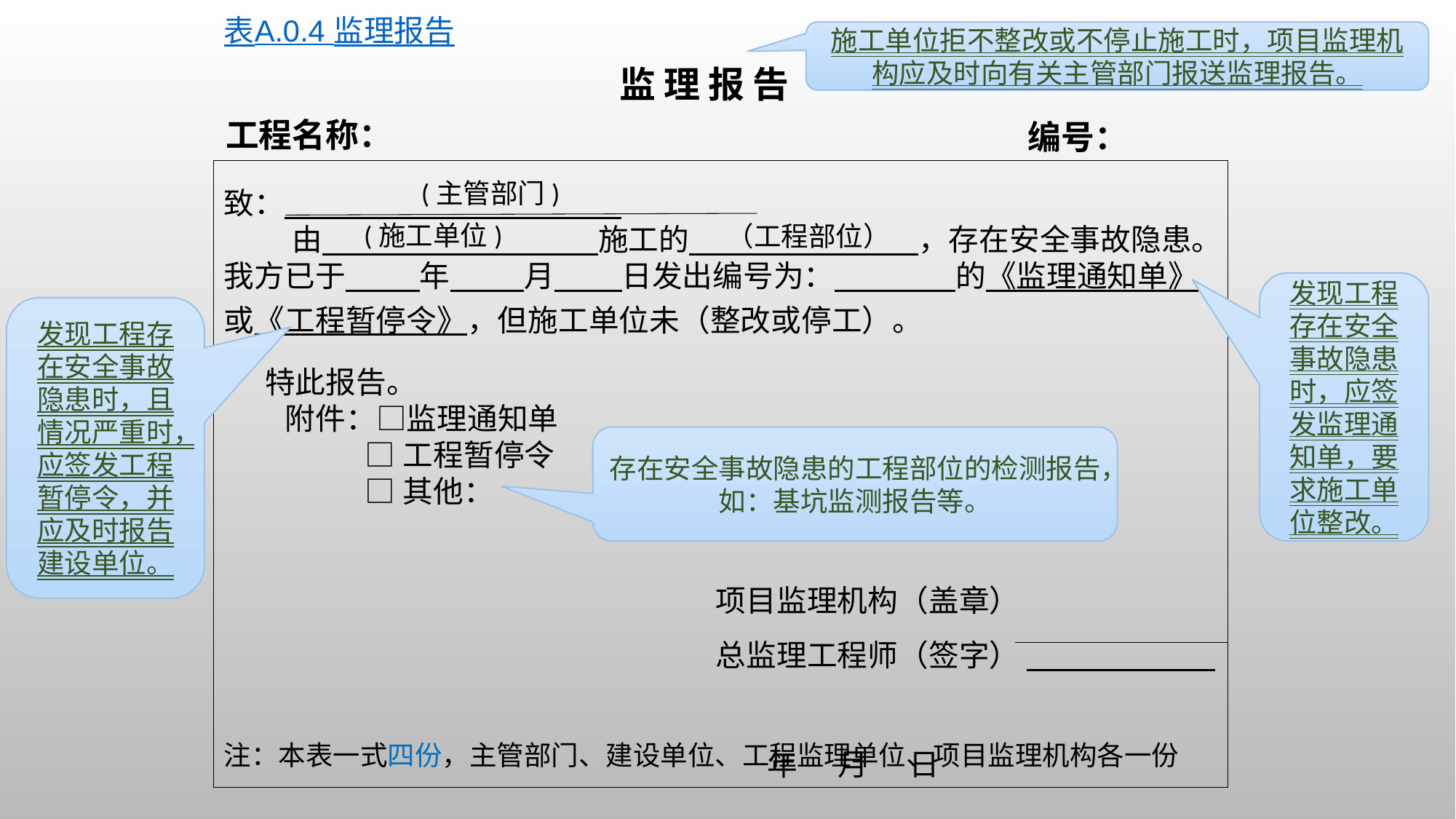

表A.0.4 监理报告
施工单位拒不整改或不停止施工时，项目监理机构应及时向有关主管部门报送监理报告。
监 理 报 告
工程名称：
编号：
致：
         由                                         施工的                                  ，存在安全事故隐患。我方已于           年           月          日发出编号为：                  的《监理通知单》或《工程暂停令》，但施工单位未（整改或停工）。
     特此报告。
        附件：□监理通知单
                     □工程暂停令
                     □其他：

                                                                        项目监理机构（盖章）
                                                                        总监理工程师（签字）
                                  年      月      日
(主管部门)
(施工单位)
（工程部位）
发现工程存在安全事故隐患时，应签发监理通知单，要求施工单位整改。
发现工程存在安全事故隐患时，且情况严重时，应签发工程暂停令，并应及时报告建设单位。
存在安全事故隐患的工程部位的检测报告，如：基坑监测报告等。
注：本表一式四份，主管部门、建设单位、工程监理单位、项目监理机构各一份